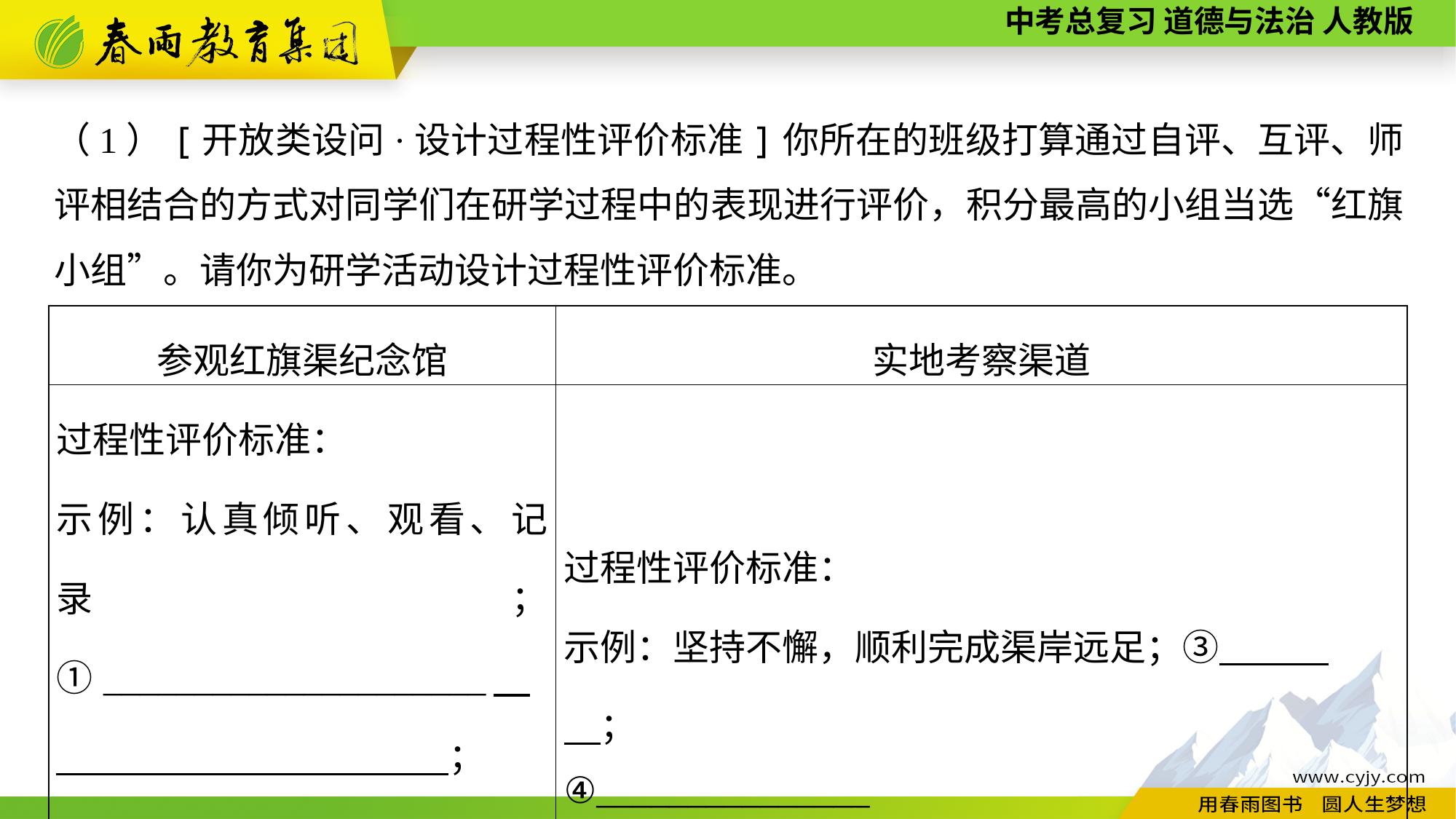

（1）[开放类设问·设计过程性评价标准]你所在的班级打算通过自评、互评、师评相结合的方式对同学们在研学过程中的表现进行评价，积分最高的小组当选“红旗小组”。请你为研学活动设计过程性评价标准。
| 参观红旗渠纪念馆 | 实地考察渠道 |
| --- | --- |
| 过程性评价标准： 示例：认真倾听、观看、记录；①\_\_\_\_\_\_\_\_\_\_\_\_\_\_\_\_\_\_\_\_\_　 　　 ； ②\_\_\_\_\_\_\_\_\_\_\_\_\_\_\_\_\_\_\_\_\_\_ | 过程性评价标准： 示例：坚持不懈，顺利完成渠岸远足；③　　　　； ④\_\_\_\_\_\_\_\_\_\_\_\_\_\_\_ |